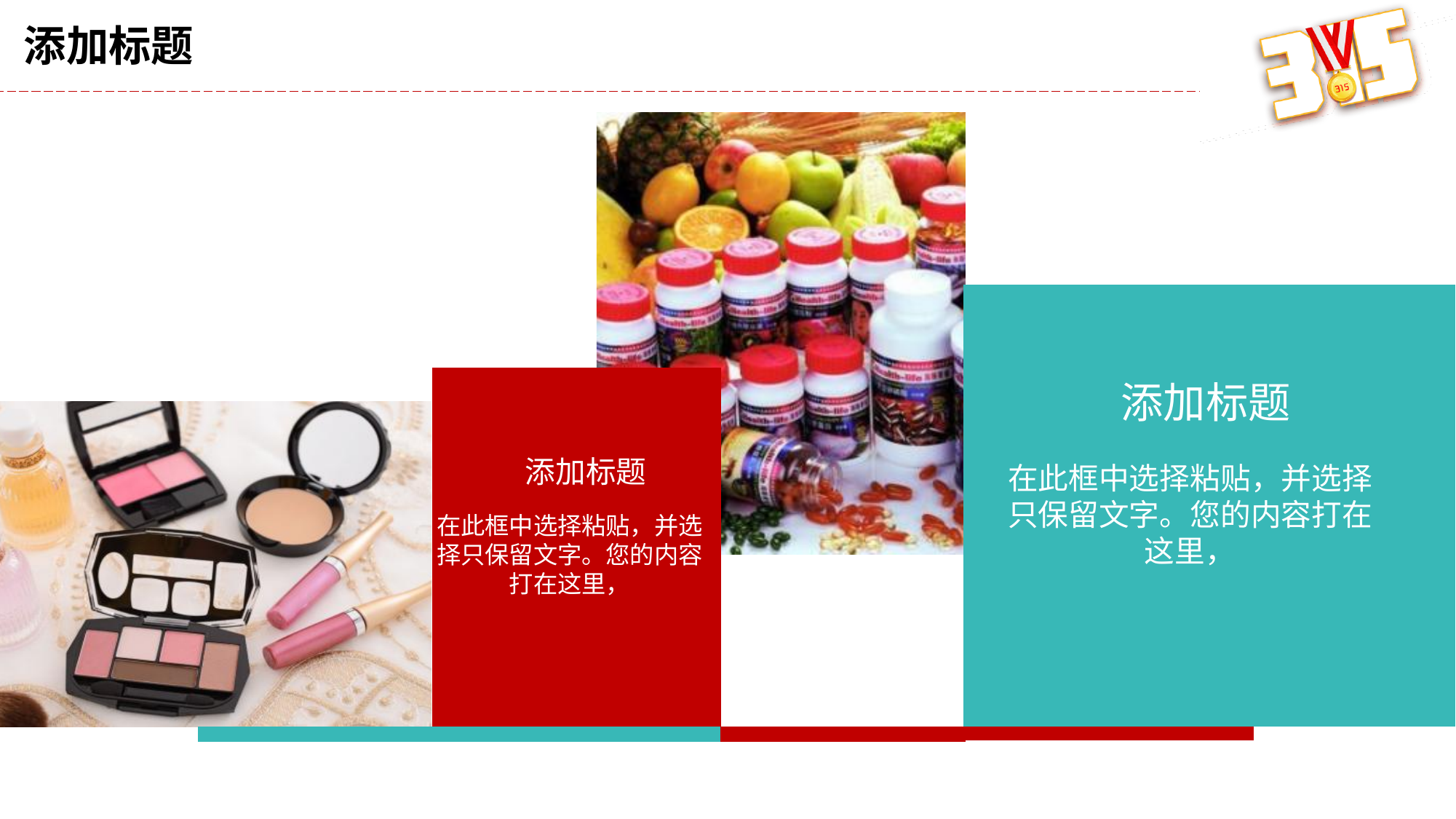

添加标题

添加标题
在此框中选择粘贴，并选择只保留文字。您的内容打在这里，
在此框中选择粘贴，并选择只保留文字。您的内容打在这里，